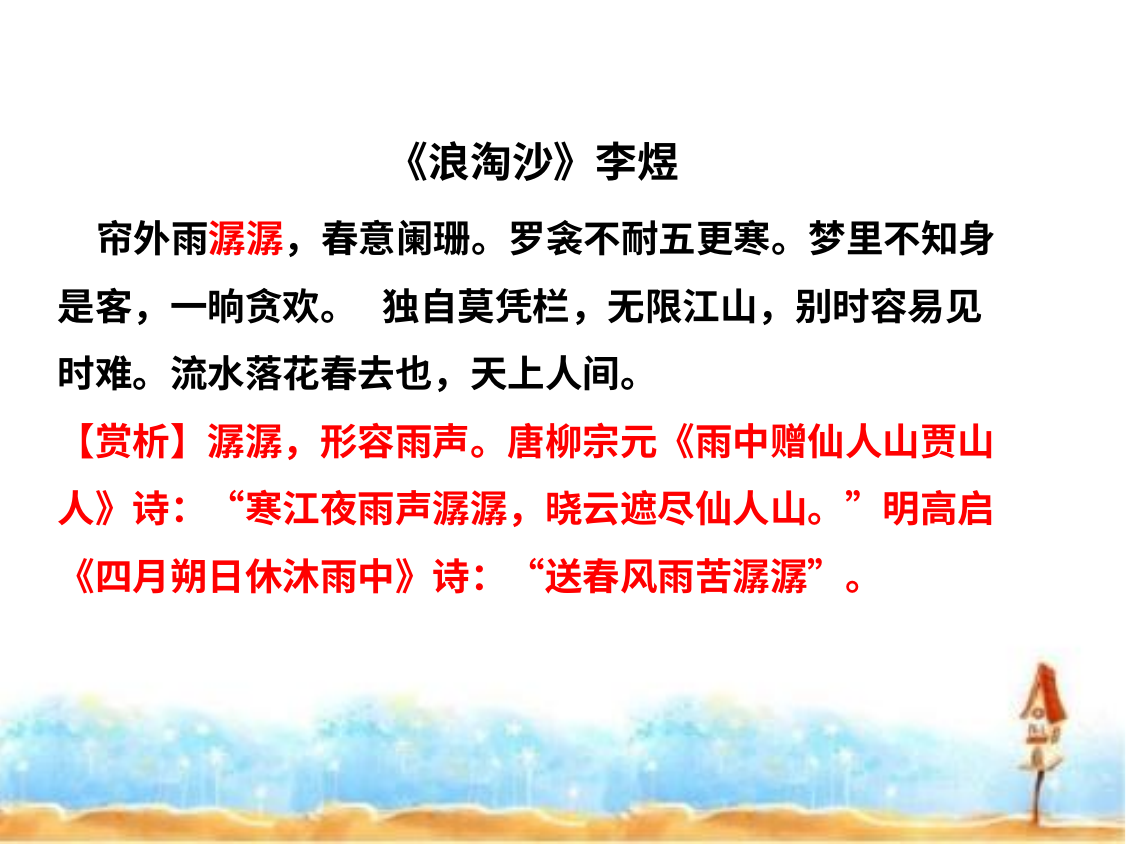

《浪淘沙》李煜
   帘外雨潺潺，春意阑珊。罗衾不耐五更寒。梦里不知身是客，一晌贪欢。   独自莫凭栏，无限江山，别时容易见时难。流水落花春去也，天上人间。
【赏析】潺潺，形容雨声。唐柳宗元《雨中赠仙人山贾山人》诗：“寒江夜雨声潺潺，晓云遮尽仙人山。”明高启《四月朔日休沐雨中》诗：“送春风雨苦潺潺”。